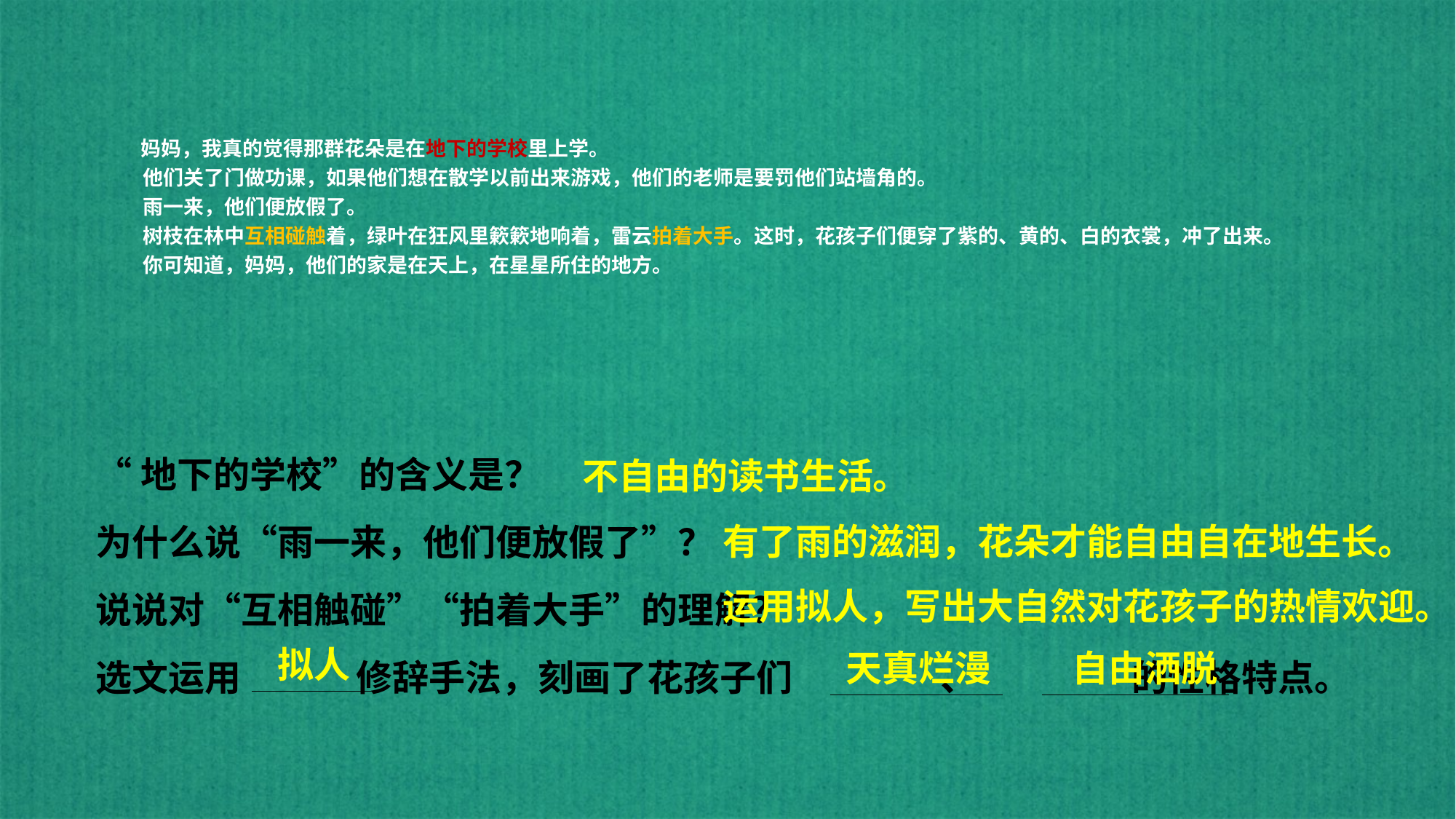

# 妈妈，我真的觉得那群花朵是在地下的学校里上学。 他们关了门做功课，如果他们想在散学以前出来游戏，他们的老师是要罚他们站墙角的。 雨一来，他们便放假了。 树枝在林中互相碰触着，绿叶在狂风里簌簌地响着，雷云拍着大手。这时，花孩子们便穿了紫的、黄的、白的衣裳，冲了出来。 你可知道，妈妈，他们的家是在天上，在星星所住的地方。
“地下的学校”的含义是？
为什么说“雨一来，他们便放假了”？
说说对“互相触碰”“拍着大手”的理解？
选文运用              修辞手法，刻画了花孩子们                  、                   的性格特点。
不自由的读书生活。
有了雨的滋润，花朵才能自由自在地生长。
运用拟人，写出大自然对花孩子的热情欢迎。
拟人
天真烂漫
自由洒脱